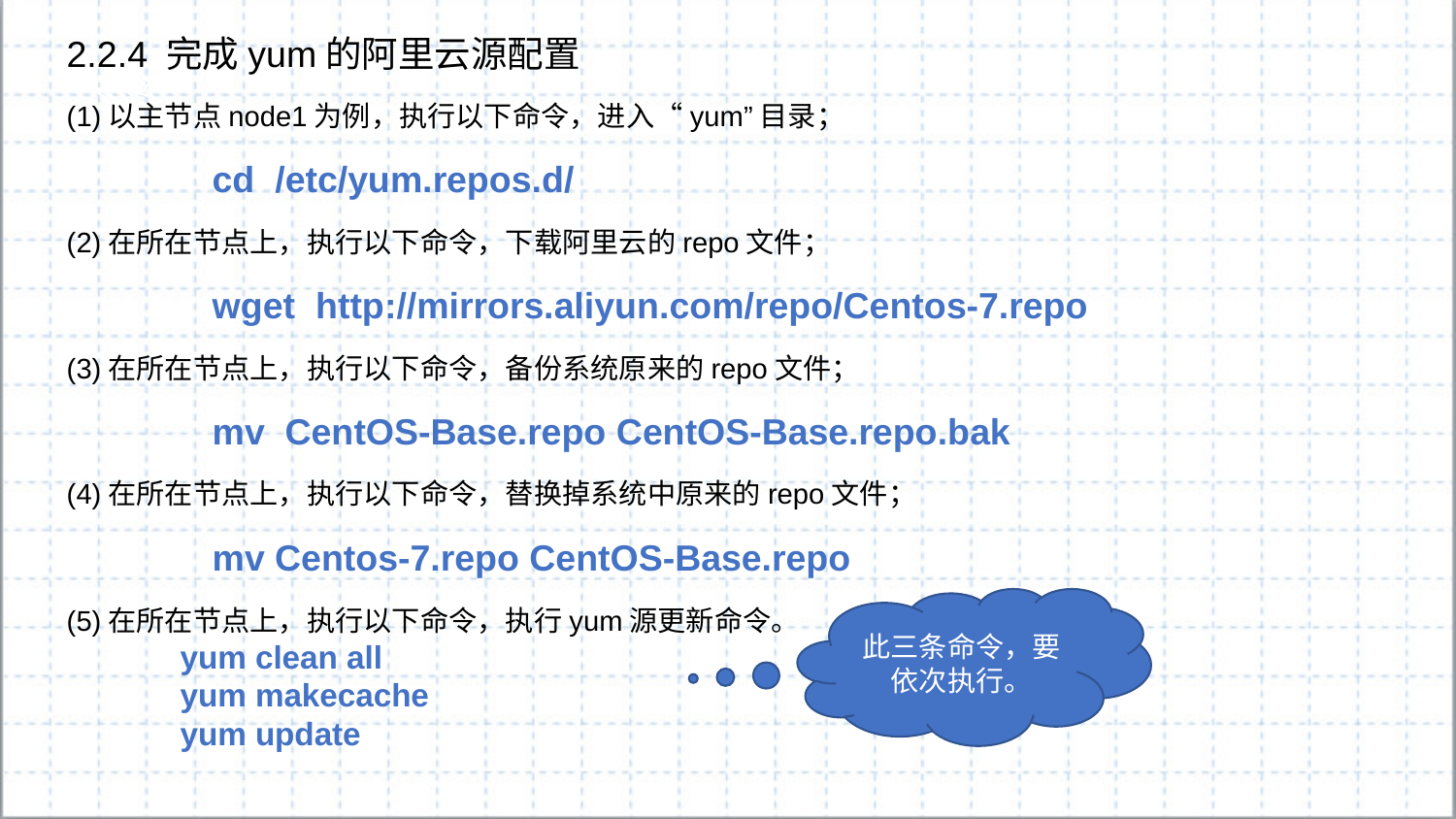

2.2.4 完成yum的阿里云源配置
(1)以主节点node1为例，执行以下命令，进入“yum”目录；
	cd  /etc/yum.repos.d/
(2)在所在节点上，执行以下命令，下载阿里云的repo文件；
	wget  http://mirrors.aliyun.com/repo/Centos-7.repo
(3)在所在节点上，执行以下命令，备份系统原来的repo文件；
	mv  CentOS-Base.repo CentOS-Base.repo.bak
(4)在所在节点上，执行以下命令，替换掉系统中原来的repo文件；
	mv Centos-7.repo CentOS-Base.repo
(5)在所在节点上，执行以下命令，执行yum源更新命令。
yum clean all
yum makecache
yum update
此三条命令，要依次执行。